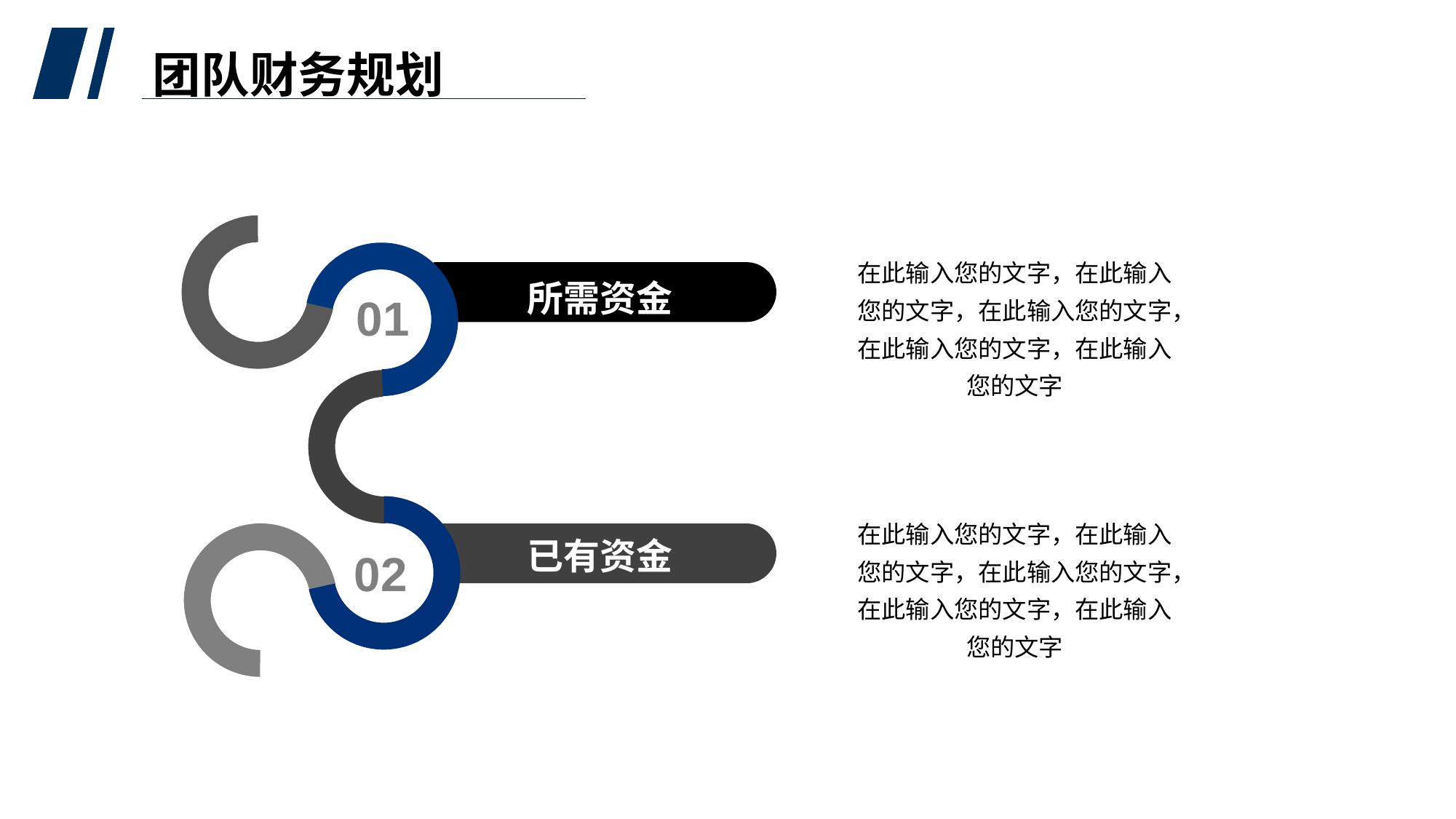

团队财务规划

所需资金
01
已有资金
02
在此输入您的文字，在此输入您的文字，在此输入您的文字，在此输入您的文字，在此输入您的文字
在此输入您的文字，在此输入您的文字，在此输入您的文字，在此输入您的文字，在此输入您的文字